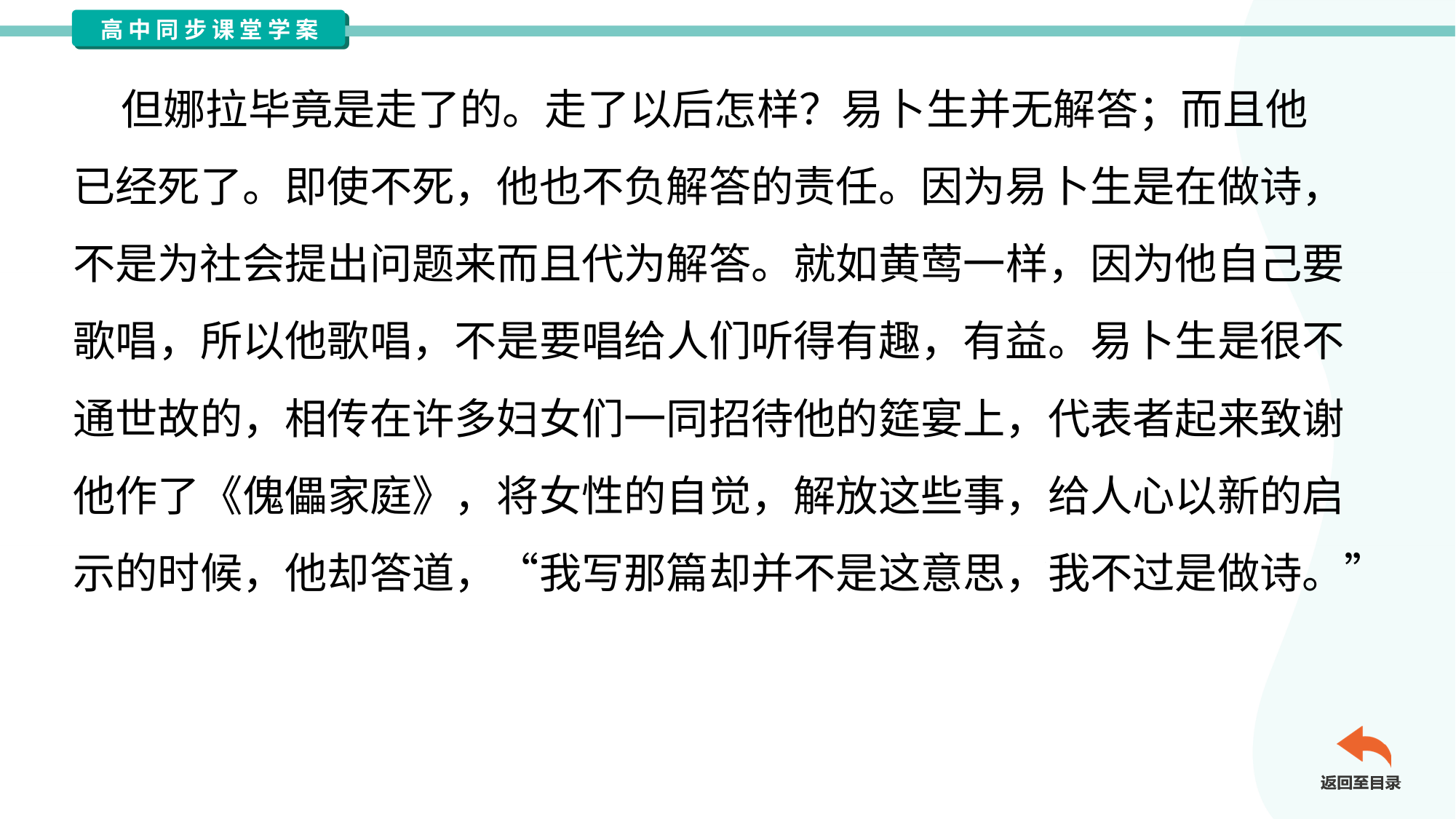

但娜拉毕竟是走了的。走了以后怎样？易卜生并无解答；而且他
已经死了。即使不死，他也不负解答的责任。因为易卜生是在做诗，
不是为社会提出问题来而且代为解答。就如黄莺一样，因为他自己要
歌唱，所以他歌唱，不是要唱给人们听得有趣，有益。易卜生是很不
通世故的，相传在许多妇女们一同招待他的筵宴上，代表者起来致谢
他作了《傀儡家庭》，将女性的自觉，解放这些事，给人心以新的启
示的时候，他却答道，“我写那篇却并不是这意思，我不过是做诗。”